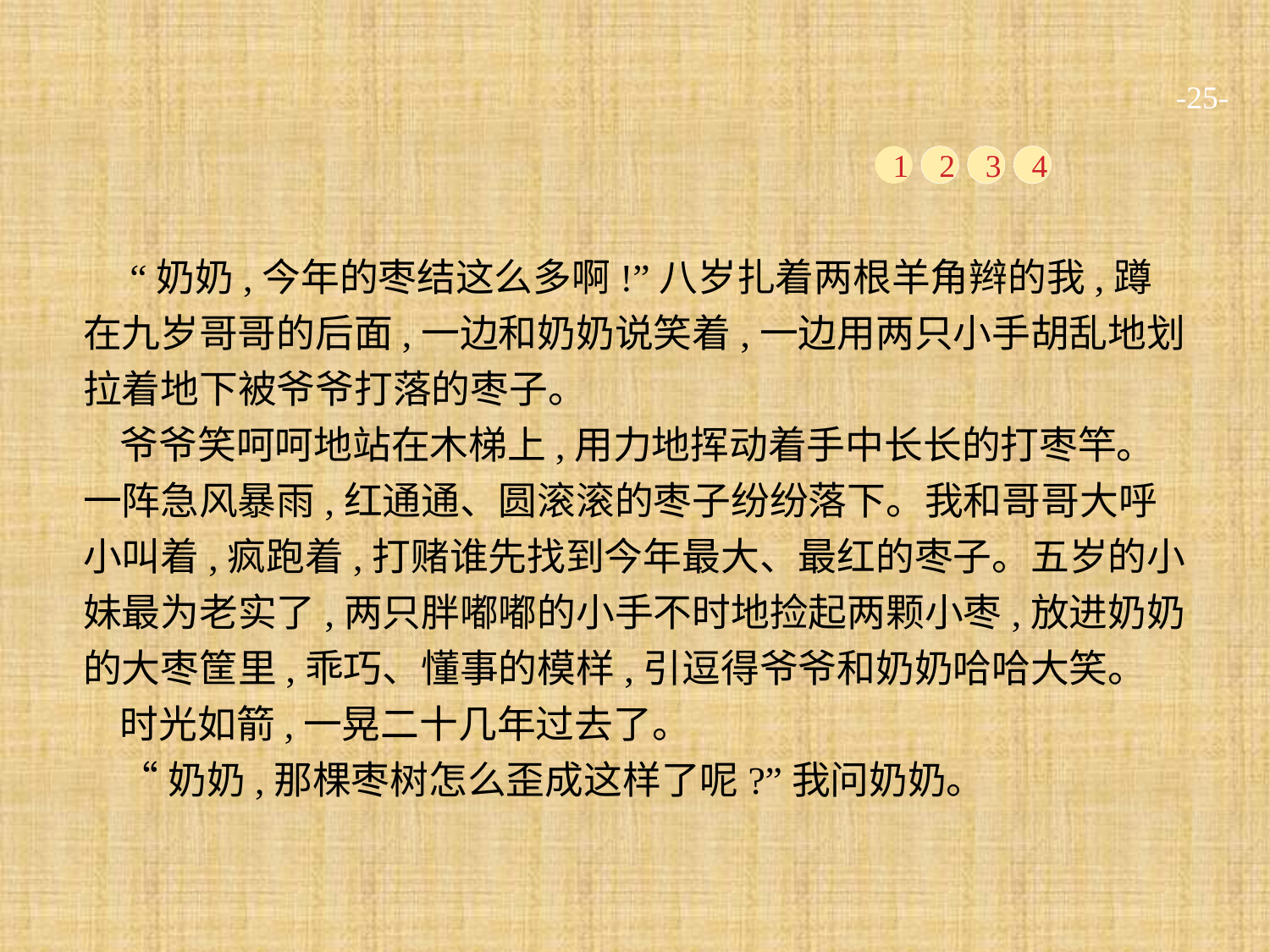

-25-
1
2
3
4
 “奶奶,今年的枣结这么多啊!”八岁扎着两根羊角辫的我,蹲在九岁哥哥的后面,一边和奶奶说笑着,一边用两只小手胡乱地划拉着地下被爷爷打落的枣子。
爷爷笑呵呵地站在木梯上,用力地挥动着手中长长的打枣竿。一阵急风暴雨,红通通、圆滚滚的枣子纷纷落下。我和哥哥大呼小叫着,疯跑着,打赌谁先找到今年最大、最红的枣子。五岁的小妹最为老实了,两只胖嘟嘟的小手不时地捡起两颗小枣,放进奶奶的大枣筐里,乖巧、懂事的模样,引逗得爷爷和奶奶哈哈大笑。
时光如箭,一晃二十几年过去了。
“奶奶,那棵枣树怎么歪成这样了呢?”我问奶奶。